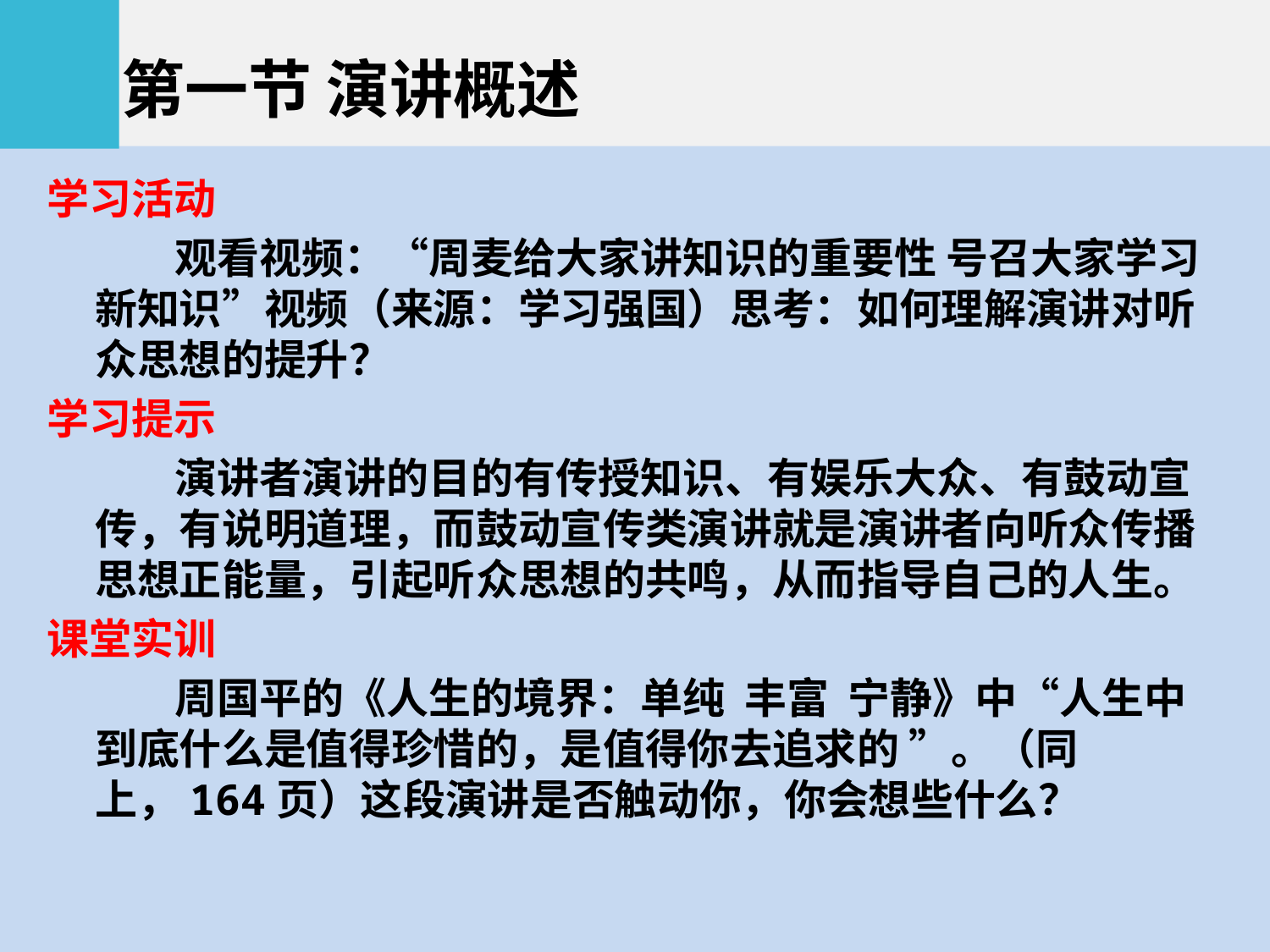

第一节 演讲概述

学习活动
观看视频：“周麦给大家讲知识的重要性 号召大家学习新知识”视频（来源：学习强国）思考：如何理解演讲对听众思想的提升？
学习提示
演讲者演讲的目的有传授知识、有娱乐大众、有鼓动宣传，有说明道理，而鼓动宣传类演讲就是演讲者向听众传播思想正能量，引起听众思想的共鸣，从而指导自己的人生。
课堂实训
周国平的《人生的境界：单纯  丰富  宁静》中“人生中到底什么是值得珍惜的，是值得你去追求的 ”。（同上，164页）这段演讲是否触动你，你会想些什么？

                      交互沟通，合作共赢